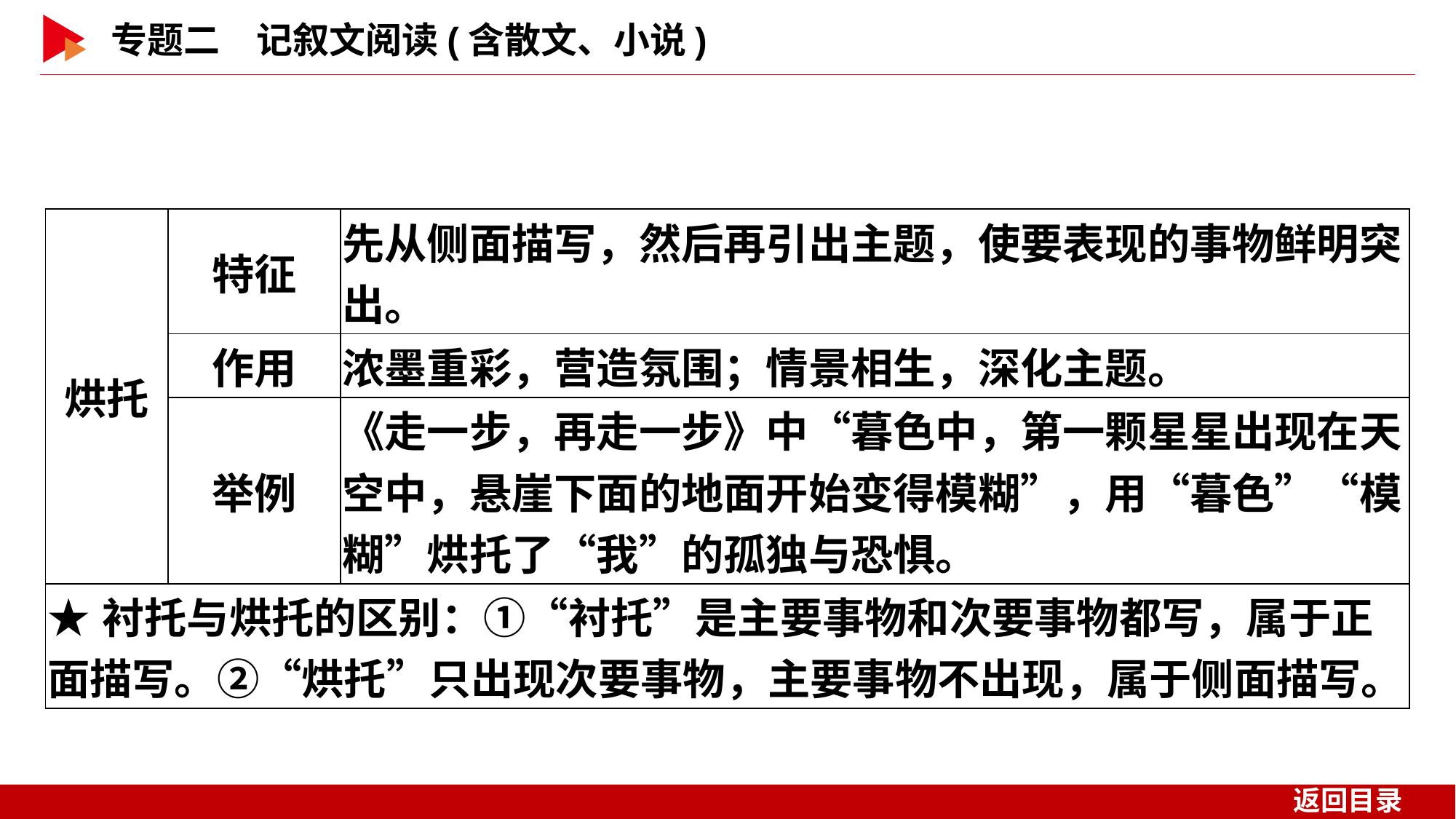

| 烘托 | 特征 | 先从侧面描写，然后再引出主题，使要表现的事物鲜明突出。 |
| --- | --- | --- |
|  | 作用 | 浓墨重彩，营造氛围；情景相生，深化主题。 |
|  | 举例 | 《走一步，再走一步》中“暮色中，第一颗星星出现在天空中，悬崖下面的地面开始变得模糊”，用“暮色”“模糊”烘托了“我”的孤独与恐惧。 |
| ★衬托与烘托的区别：①“衬托”是主要事物和次要事物都写，属于正面描写。②“烘托”只出现次要事物，主要事物不出现，属于侧面描写。 |  |  |